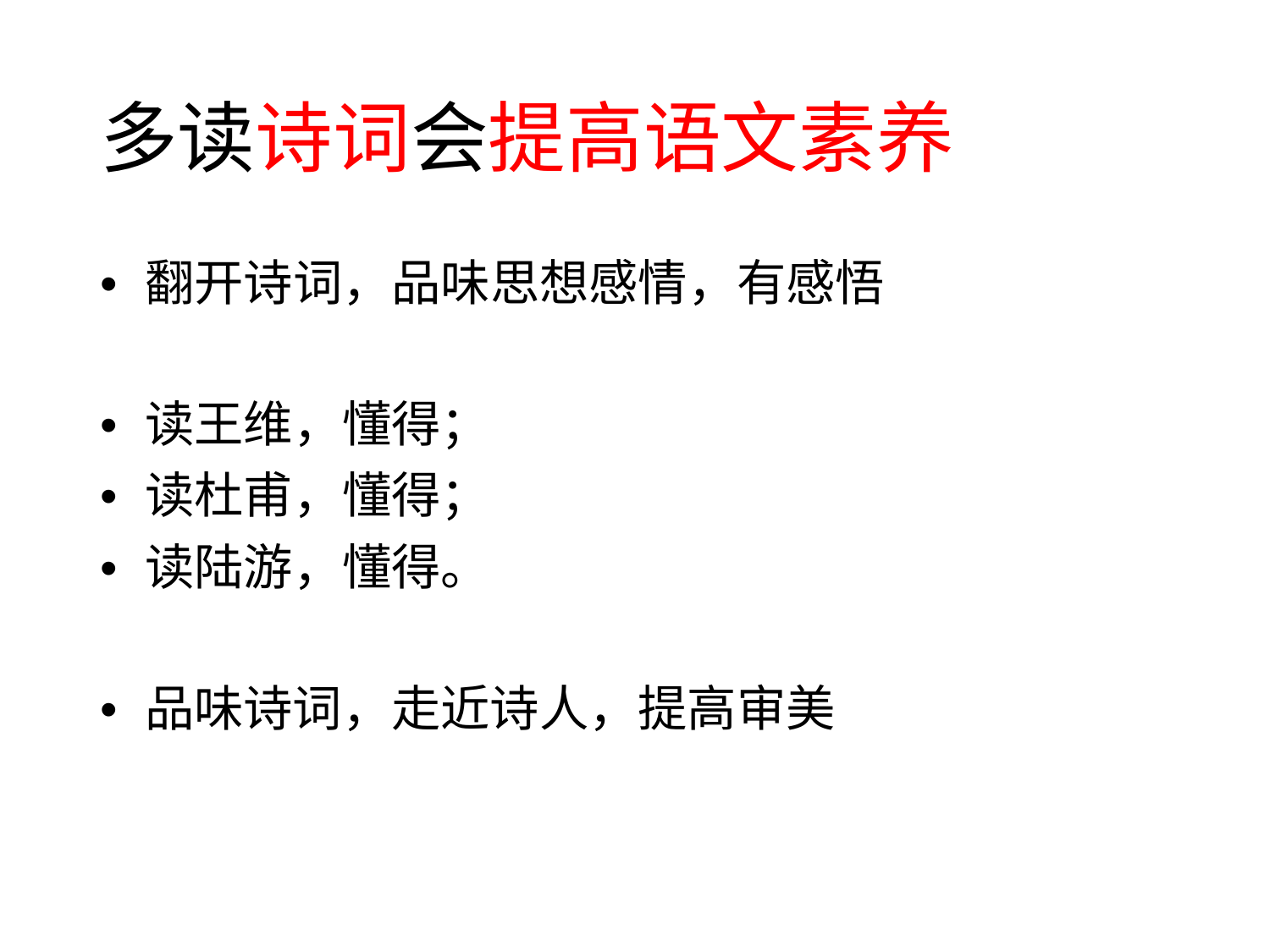

多读诗词会提高语文素养
• 翻开诗词，品味思想感情，有感悟
• 读王维，懂得；
• 读杜甫，懂得；
• 读陆游，懂得。
• 品味诗词，走近诗人，提高审美